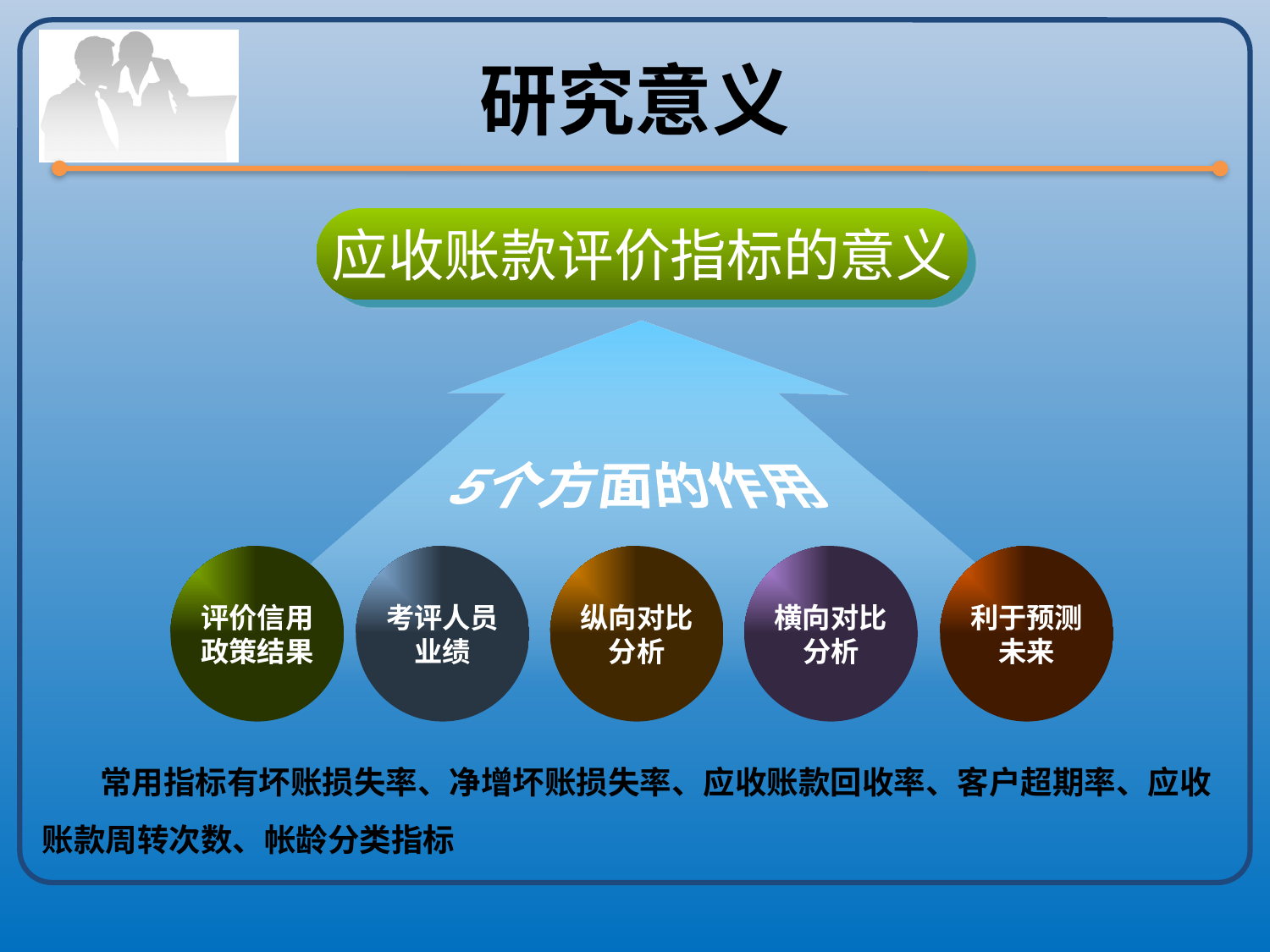

# 研究意义
应收账款评价指标的意义

5个方面的作用
评价信用
政策结果
考评人员
业绩
纵向对比
分析
横向对比
分析
利于预测
未来
       常用指标有坏账损失率、净增坏账损失率、应收账款回收率、客户超期率、应收账款周转次数、帐龄分类指标